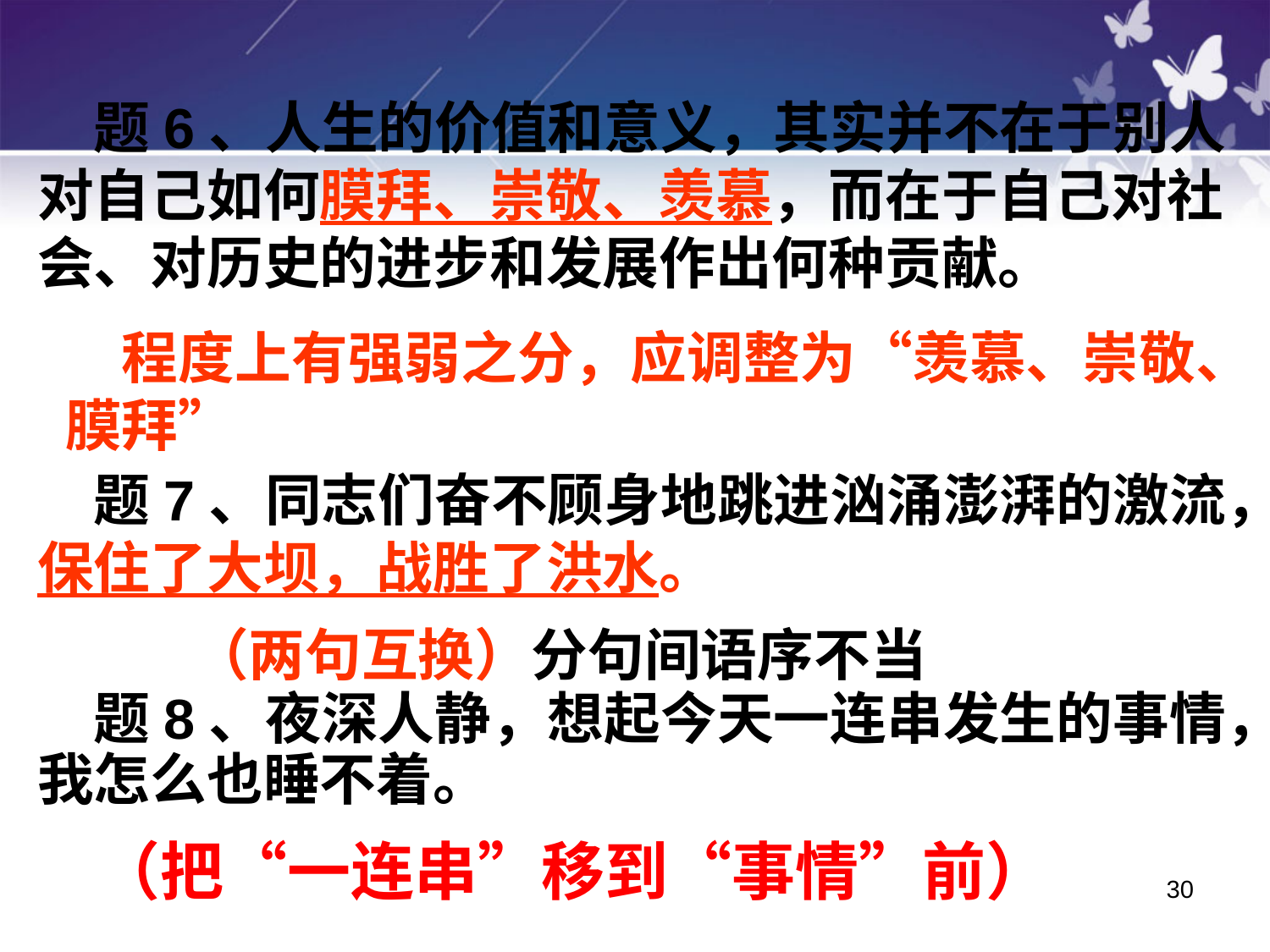

题6、人生的价值和意义，其实并不在于别人对自己如何膜拜、崇敬、羡慕，而在于自己对社会、对历史的进步和发展作出何种贡献。

　题7、同志们奋不顾身地跳进汹涌澎湃的激流，保住了大坝，战胜了洪水。

　题8、夜深人静，想起今天一连串发生的事情，我怎么也睡不着。
　程度上有强弱之分，应调整为“羡慕、崇敬、膜拜”
（两句互换）分句间语序不当
（把“一连串”移到“事情”前）
30